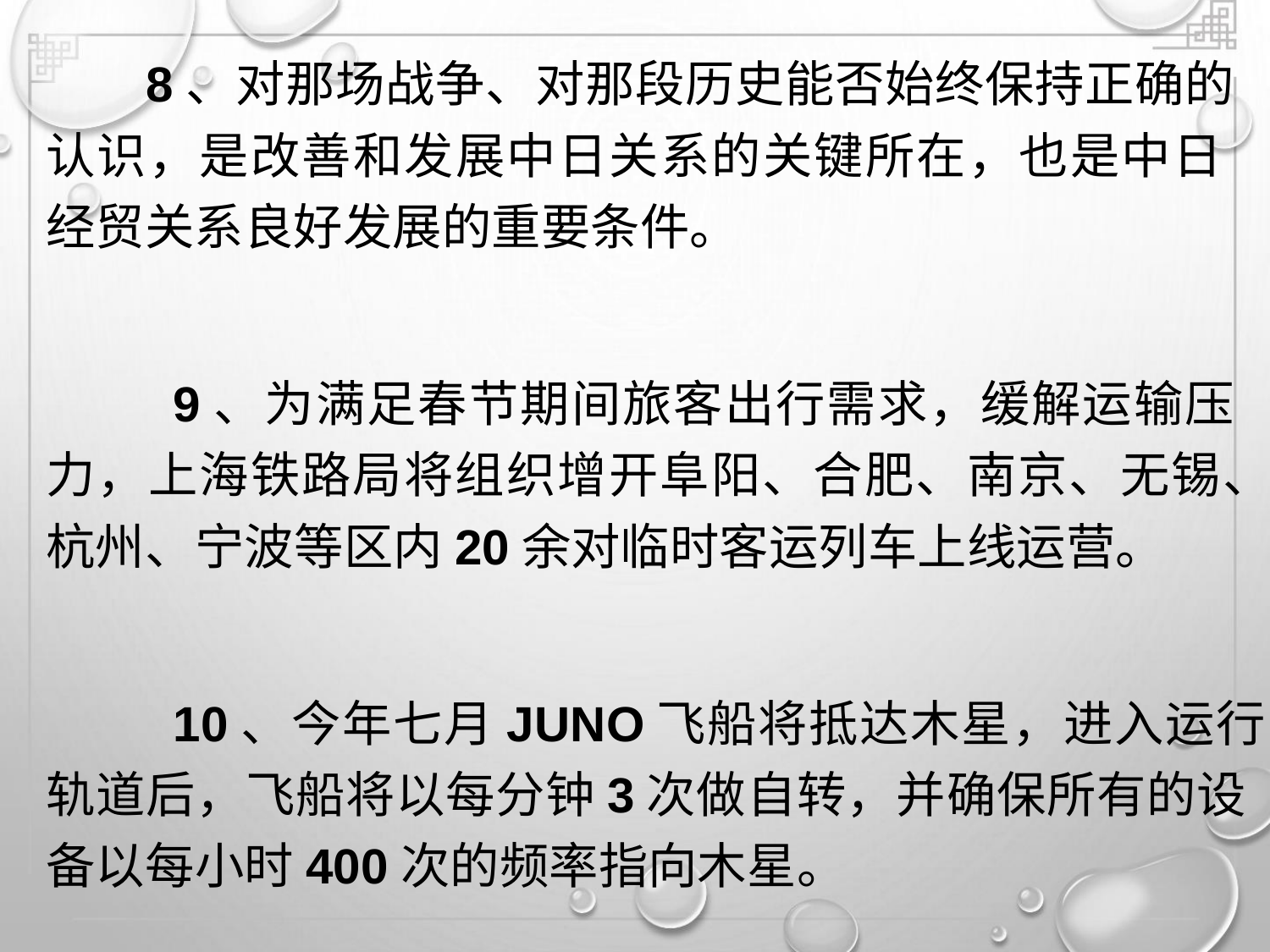

8、对那场战争、对那段历史能否始终保持正确的
认识，是改善和发展中日关系的关键所在，也是中日
经贸关系良好发展的重要条件。
9、为满足春节期间旅客出行需求，缓解运输压
力，上海铁路局将组织增开阜阳、合肥、南京、无锡、
杭州、宁波等区内20余对临时客运列车上线运营。
10、今年七月JUNO飞船将抵达木星，进入运行
轨道后，飞船将以每分钟3次做自转，并确保所有的设
备以每小时400次的频率指向木星。